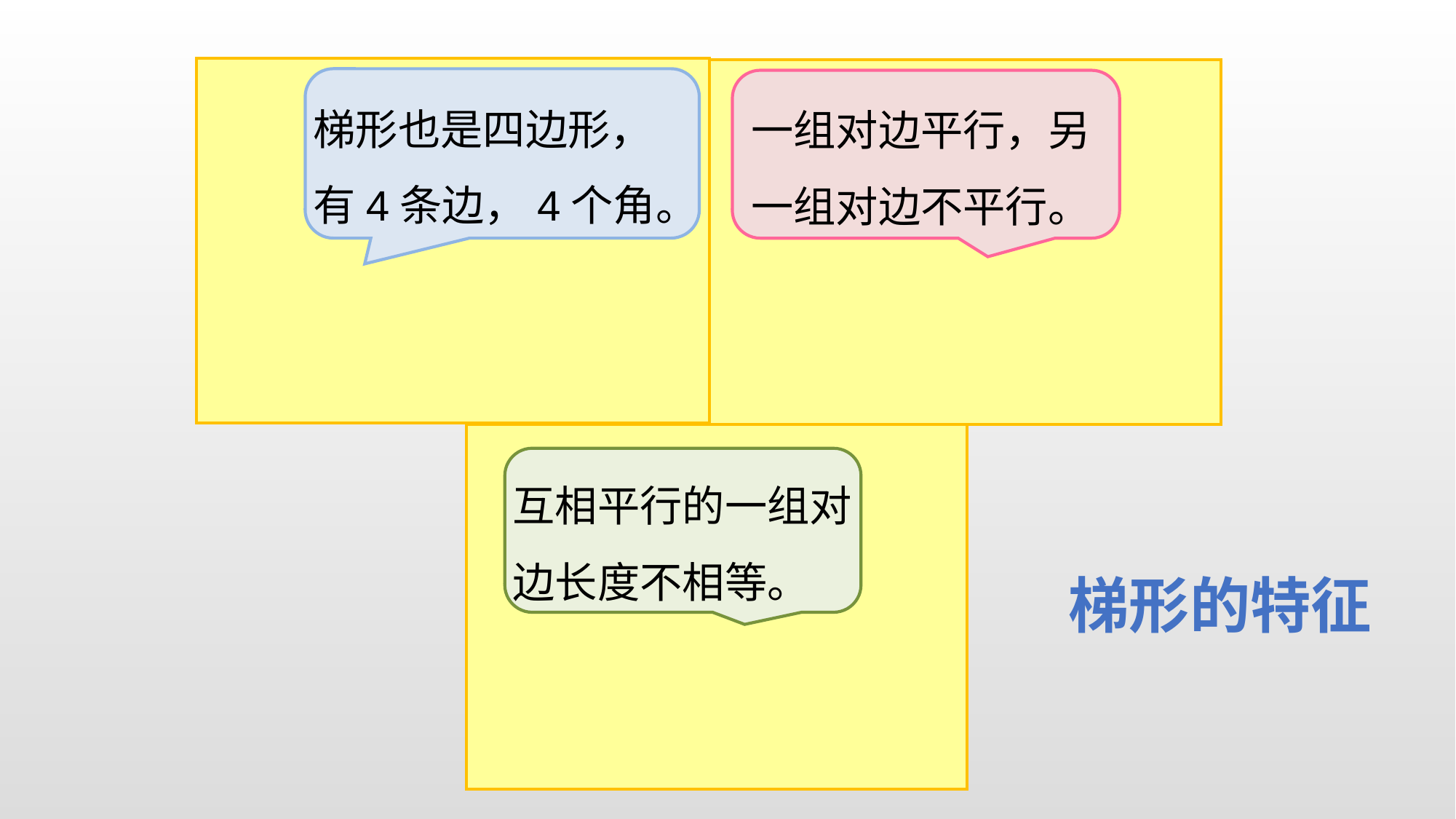

梯形也是四边形，有4条边，4个角。
一组对边平行，另一组对边不平行。

互相平行的一组对边长度不相等。
梯形的特征